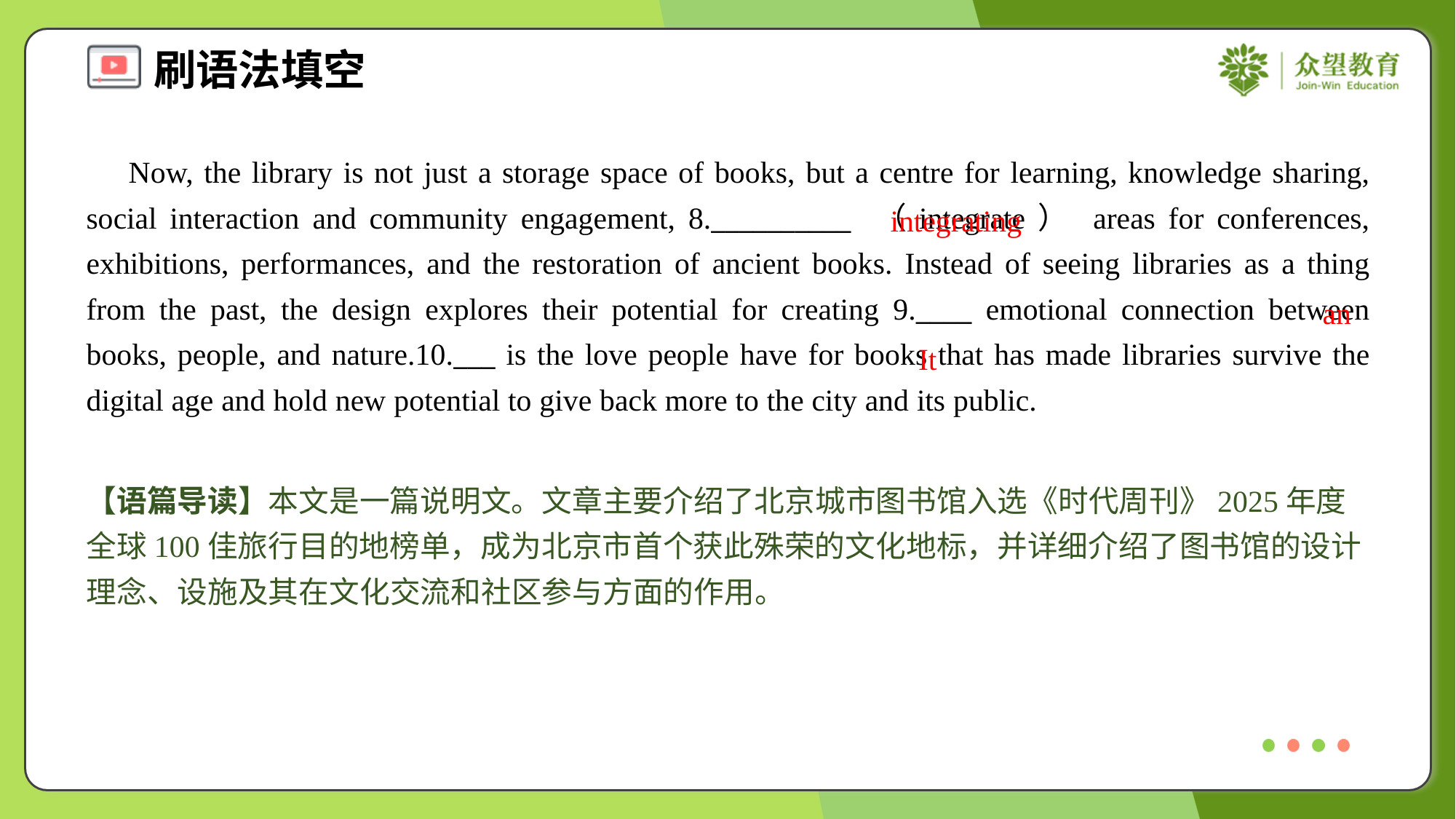

Now, the library is not just a storage space of books, but a centre for learning, knowledge sharing, social interaction and community engagement, 8.__________ （integrate） areas for conferences, exhibitions, performances, and the restoration of ancient books. Instead of seeing libraries as a thing from the past, the design explores their potential for creating 9.____ emotional connection between books, people, and nature.10.___ is the love people have for books that has made libraries survive the digital age and hold new potential to give back more to the city and its public.
integrating
an
It
【语篇导读】本文是一篇说明文。文章主要介绍了北京城市图书馆入选《时代周刊》2025年度全球100佳旅行目的地榜单，成为北京市首个获此殊荣的文化地标，并详细介绍了图书馆的设计理念、设施及其在文化交流和社区参与方面的作用。